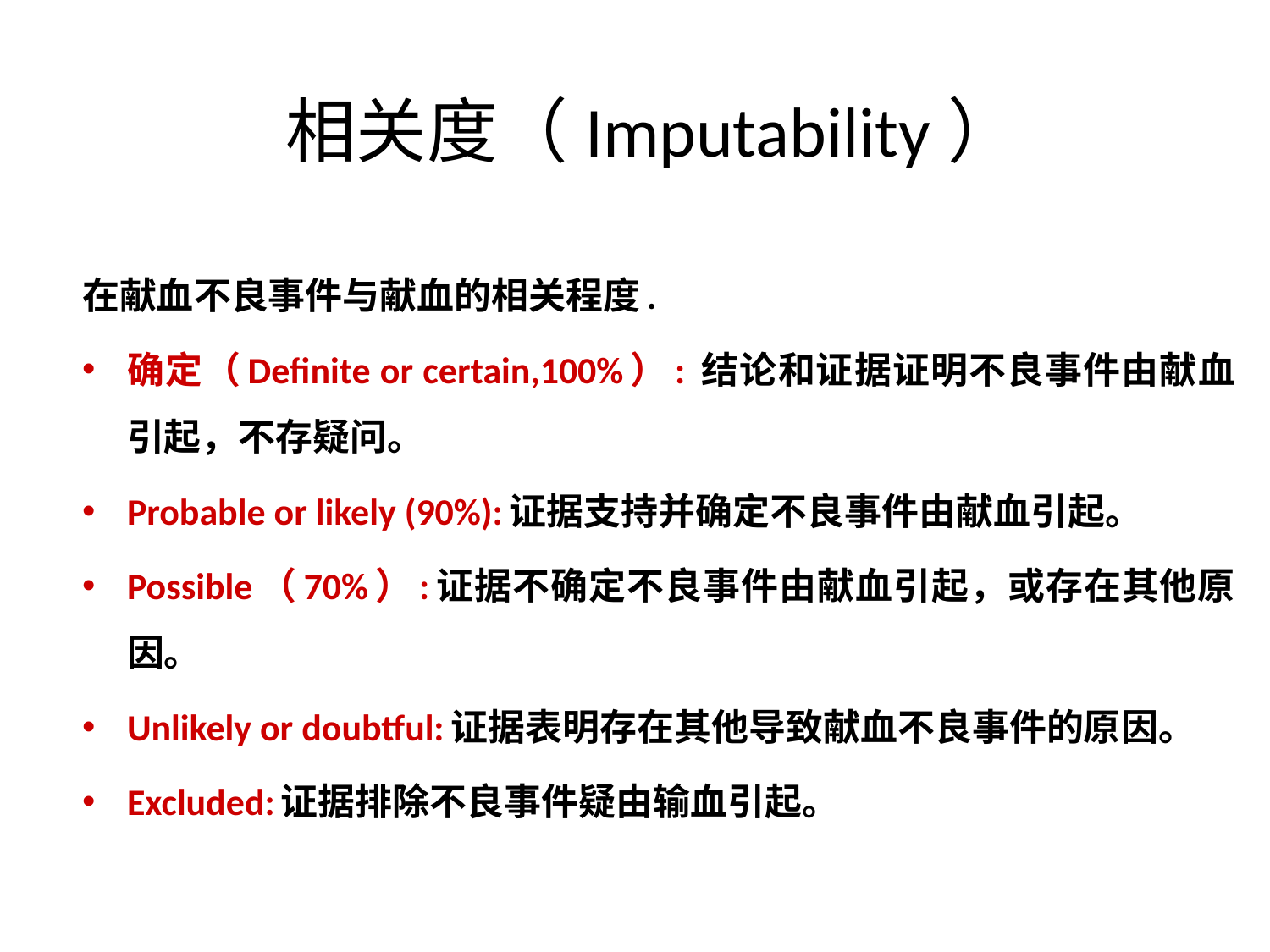

# 相关度（Imputability）
在献血不良事件与献血的相关程度.
确定（Definite or certain,100%）: 结论和证据证明不良事件由献血引起，不存疑问。
Probable or likely (90%):证据支持并确定不良事件由献血引起。
Possible（70%）:证据不确定不良事件由献血引起，或存在其他原因。
Unlikely or doubtful:证据表明存在其他导致献血不良事件的原因。
Excluded:证据排除不良事件疑由输血引起。